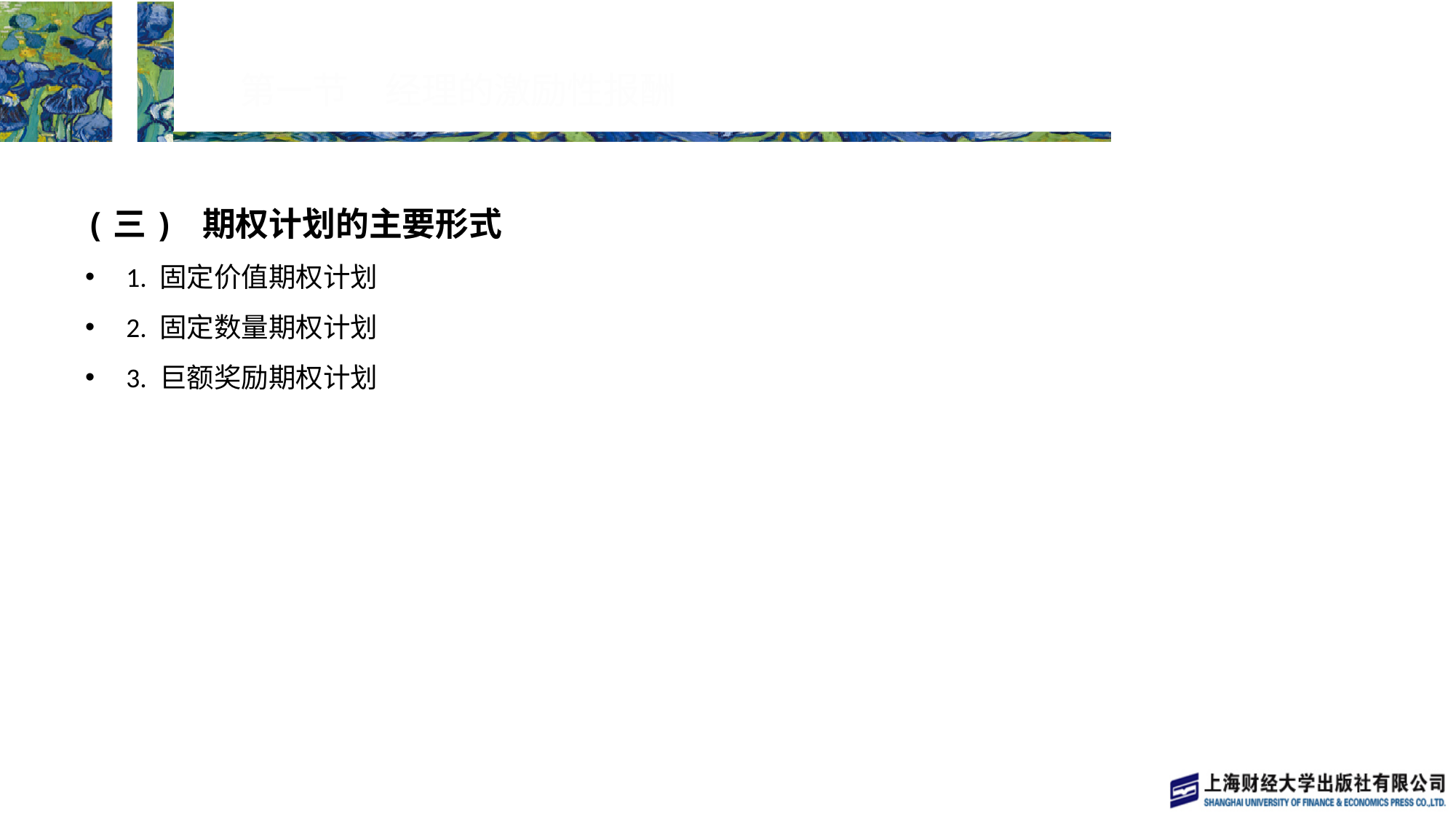

# 第一节　经理的激励性报酬
(三) 期权计划的主要形式
1. 固定价值期权计划
2. 固定数量期权计划
3. 巨额奖励期权计划